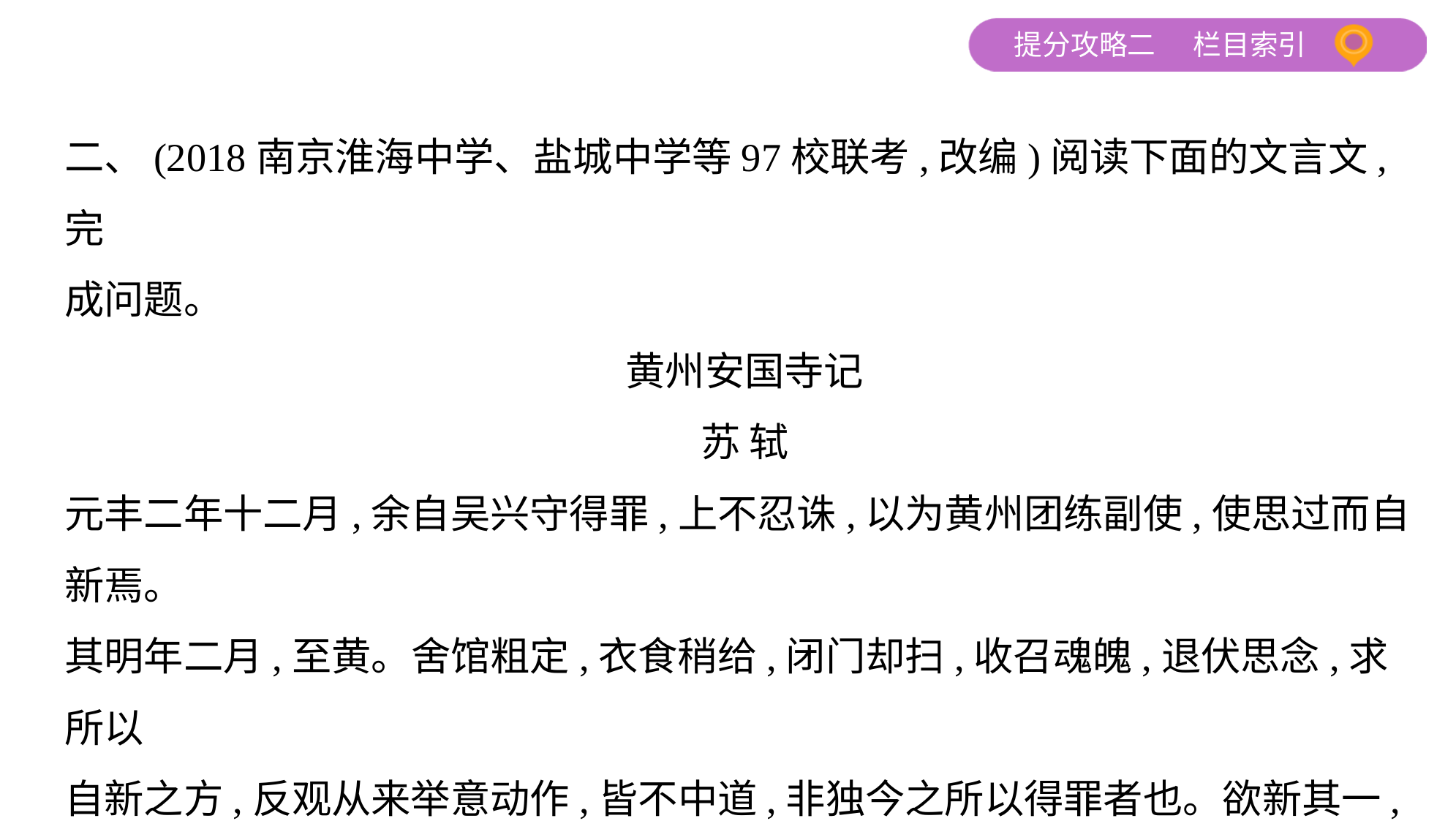

二、(2018南京淮海中学、盐城中学等97校联考,改编)阅读下面的文言文,完
成问题。
黄州安国寺记
苏 轼
元丰二年十二月,余自吴兴守得罪,上不忍诛,以为黄州团练副使,使思过而自
新焉。
其明年二月,至黄。舍馆粗定,衣食稍给,闭门却扫,收召魂魄,退伏思念,求所以
自新之方,反观从来举意动作,皆不中道,非独今之所以得罪者也。欲新其一,
恐失其二。触类而求之,有不可胜悔者。于是,喟然叹曰:“道不足以御气,性